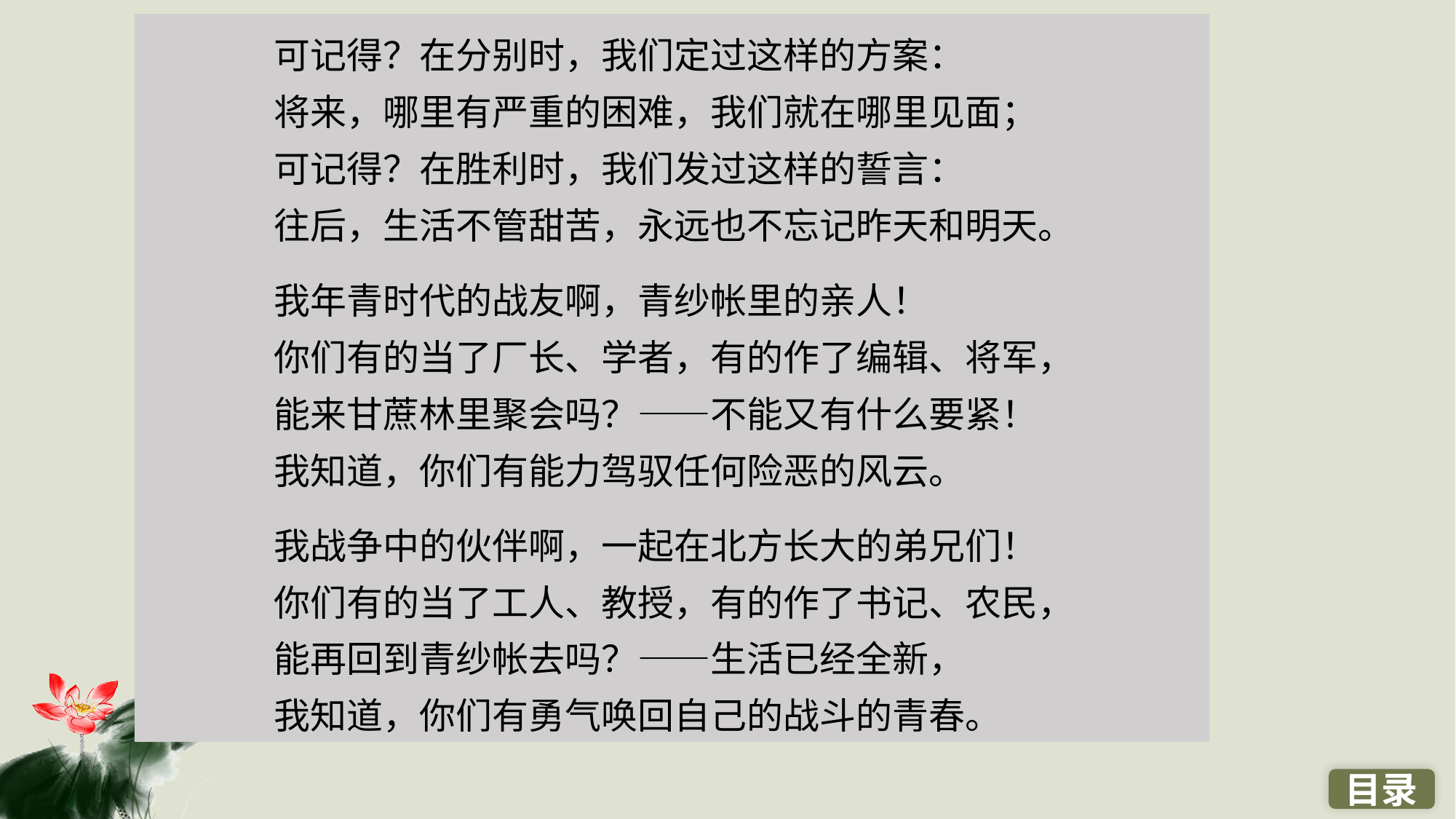

可记得？在分别时，我们定过这样的方案：
将来，哪里有严重的困难，我们就在哪里见面；
可记得？在胜利时，我们发过这样的誓言：
往后，生活不管甜苦，永远也不忘记昨天和明天。
我年青时代的战友啊，青纱帐里的亲人！
你们有的当了厂长、学者，有的作了编辑、将军，
能来甘蔗林里聚会吗？——不能又有什么要紧！
我知道，你们有能力驾驭任何险恶的风云。
我战争中的伙伴啊，一起在北方长大的弟兄们！
你们有的当了工人、教授，有的作了书记、农民，
能再回到青纱帐去吗？——生活已经全新，
我知道，你们有勇气唤回自己的战斗的青春。